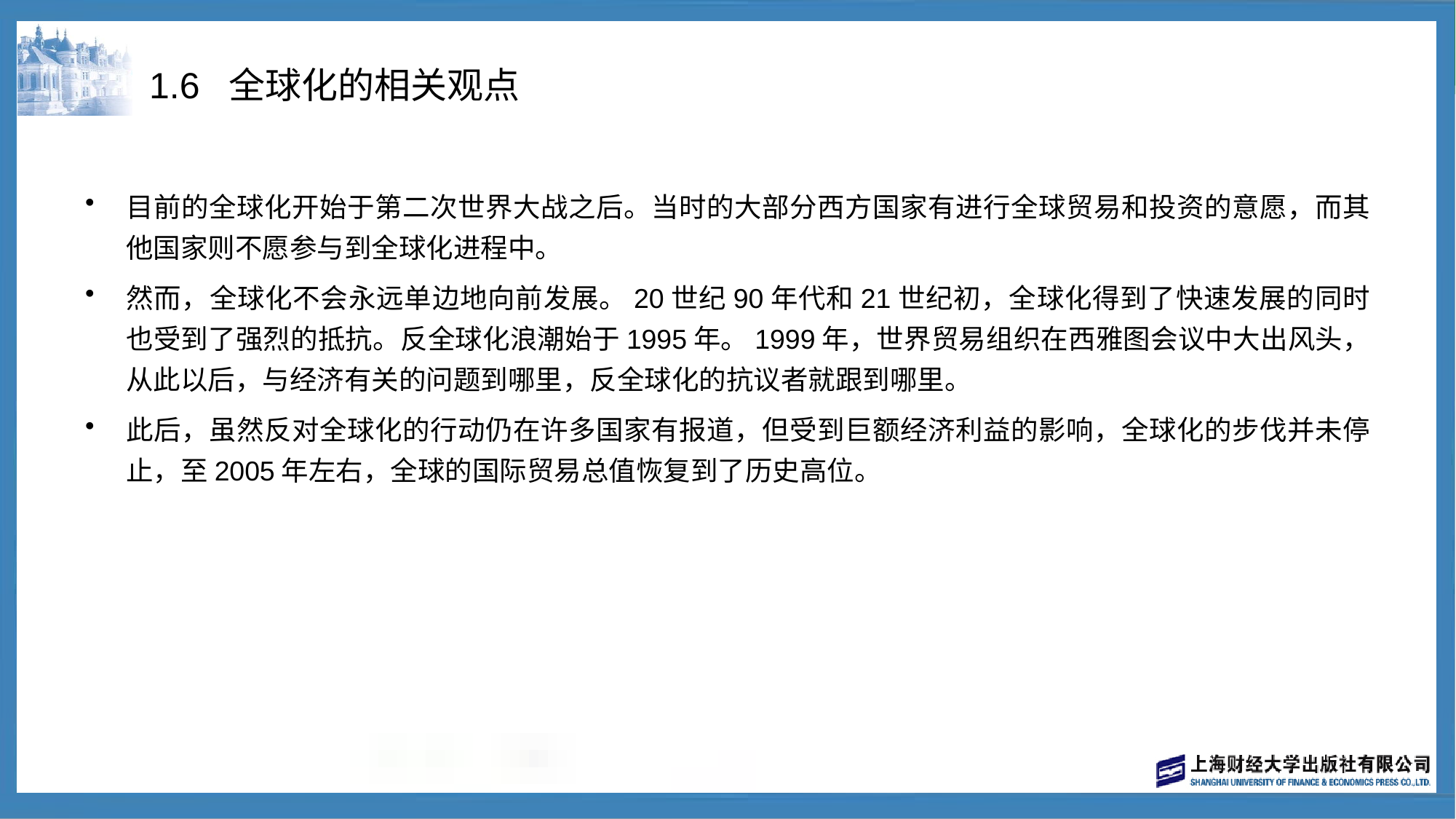

# 1.6  全球化的相关观点
目前的全球化开始于第二次世界大战之后。当时的大部分西方国家有进行全球贸易和投资的意愿，而其他国家则不愿参与到全球化进程中。
然而，全球化不会永远单边地向前发展。20世纪90年代和21世纪初，全球化得到了快速发展的同时也受到了强烈的抵抗。反全球化浪潮始于1995年。1999年，世界贸易组织在西雅图会议中大出风头，从此以后，与经济有关的问题到哪里，反全球化的抗议者就跟到哪里。
此后，虽然反对全球化的行动仍在许多国家有报道，但受到巨额经济利益的影响，全球化的步伐并未停止，至2005年左右，全球的国际贸易总值恢复到了历史高位。